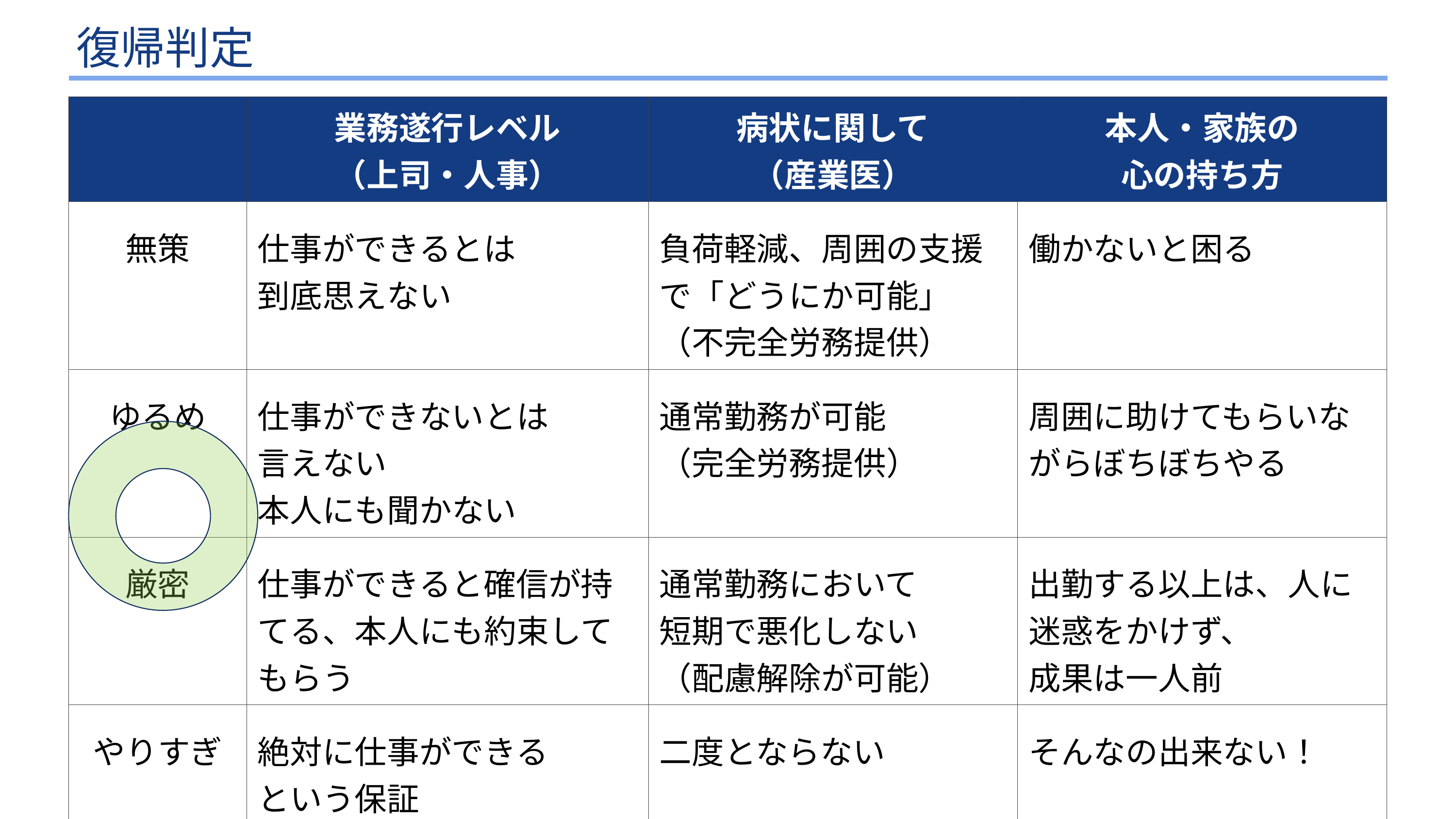

# 復帰判定
|  | 業務遂行レベル （上司・人事） | 病状に関して （産業医） | 本人・家族の 心の持ち方 |
| --- | --- | --- | --- |
| 無策 | 仕事ができるとは 到底思えない | 負荷軽減、周囲の支援で「どうにか可能」 （不完全労務提供） | 働かないと困る |
| ゆるめ | 仕事ができないとは 言えない 本人にも聞かない | 通常勤務が可能 （完全労務提供） | 周囲に助けてもらいながらぼちぼちやる |
| 厳密 | 仕事ができると確信が持てる、本人にも約束してもらう | 通常勤務において 短期で悪化しない （配慮解除が可能） | 出勤する以上は、人に迷惑をかけず、 成果は一人前 |
| やりすぎ | 絶対に仕事ができる という保証 | 二度とならない | そんなの出来ない！ |